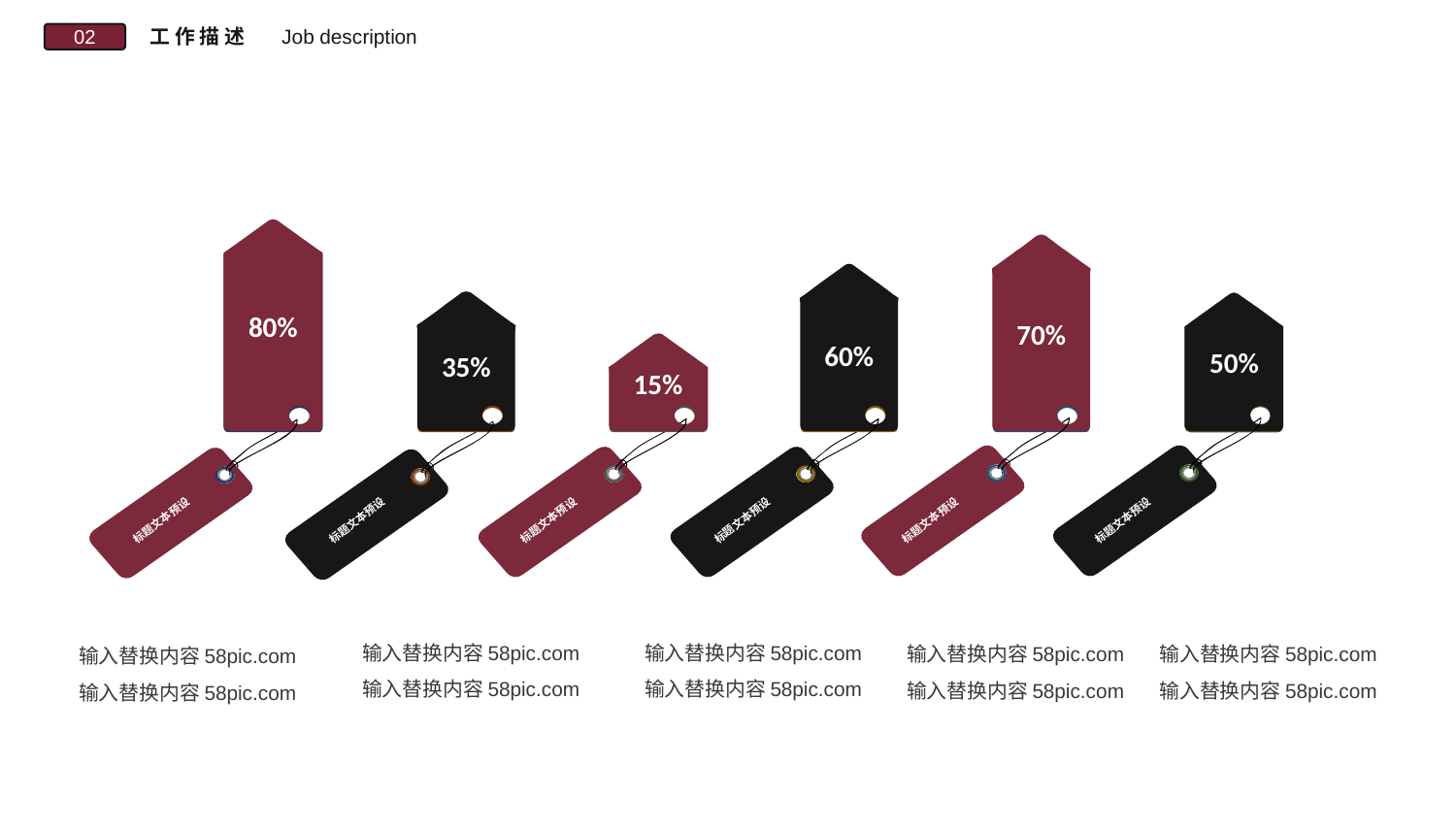

Job description
工 作 描 述
02

80%
70%
60%
50%

35%
15%

标题文本预设
标题文本预设
标题文本预设
标题文本预设
标题文本预设
标题文本预设
输入替换内容58pic.com
输入替换内容58pic.com
输入替换内容58pic.com
输入替换内容58pic.com
输入替换内容58pic.com
输入替换内容58pic.com
输入替换内容58pic.com
输入替换内容58pic.com
输入替换内容58pic.com
输入替换内容58pic.com